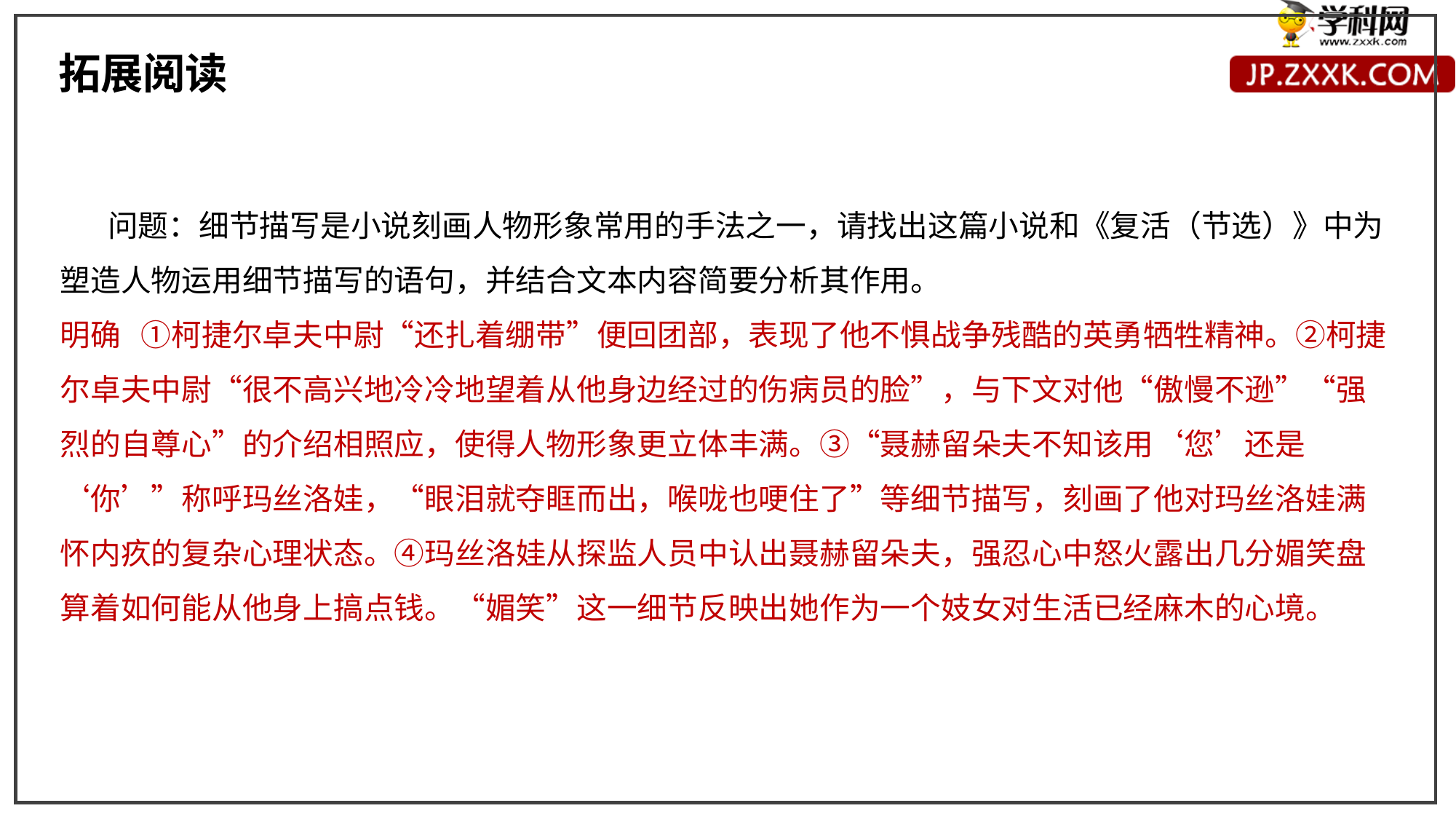

拓展阅读
      问题：细节描写是小说刻画人物形象常用的手法之一，请找出这篇小说和《复活（节选）》中为塑造人物运用细节描写的语句，并结合文本内容简要分析其作用。
明确   ①柯捷尔卓夫中尉“还扎着绷带”便回团部，表现了他不惧战争残酷的英勇牺牲精神。②柯捷尔卓夫中尉“很不高兴地冷冷地望着从他身边经过的伤病员的脸”，与下文对他“傲慢不逊”“强烈的自尊心”的介绍相照应，使得人物形象更立体丰满。③“聂赫留朵夫不知该用‘您’还是‘你’”称呼玛丝洛娃，“眼泪就夺眶而出，喉咙也哽住了”等细节描写，刻画了他对玛丝洛娃满怀内疚的复杂心理状态。④玛丝洛娃从探监人员中认出聂赫留朵夫，强忍心中怒火露出几分媚笑盘算着如何能从他身上搞点钱。“媚笑”这一细节反映出她作为一个妓女对生活已经麻木的心境。